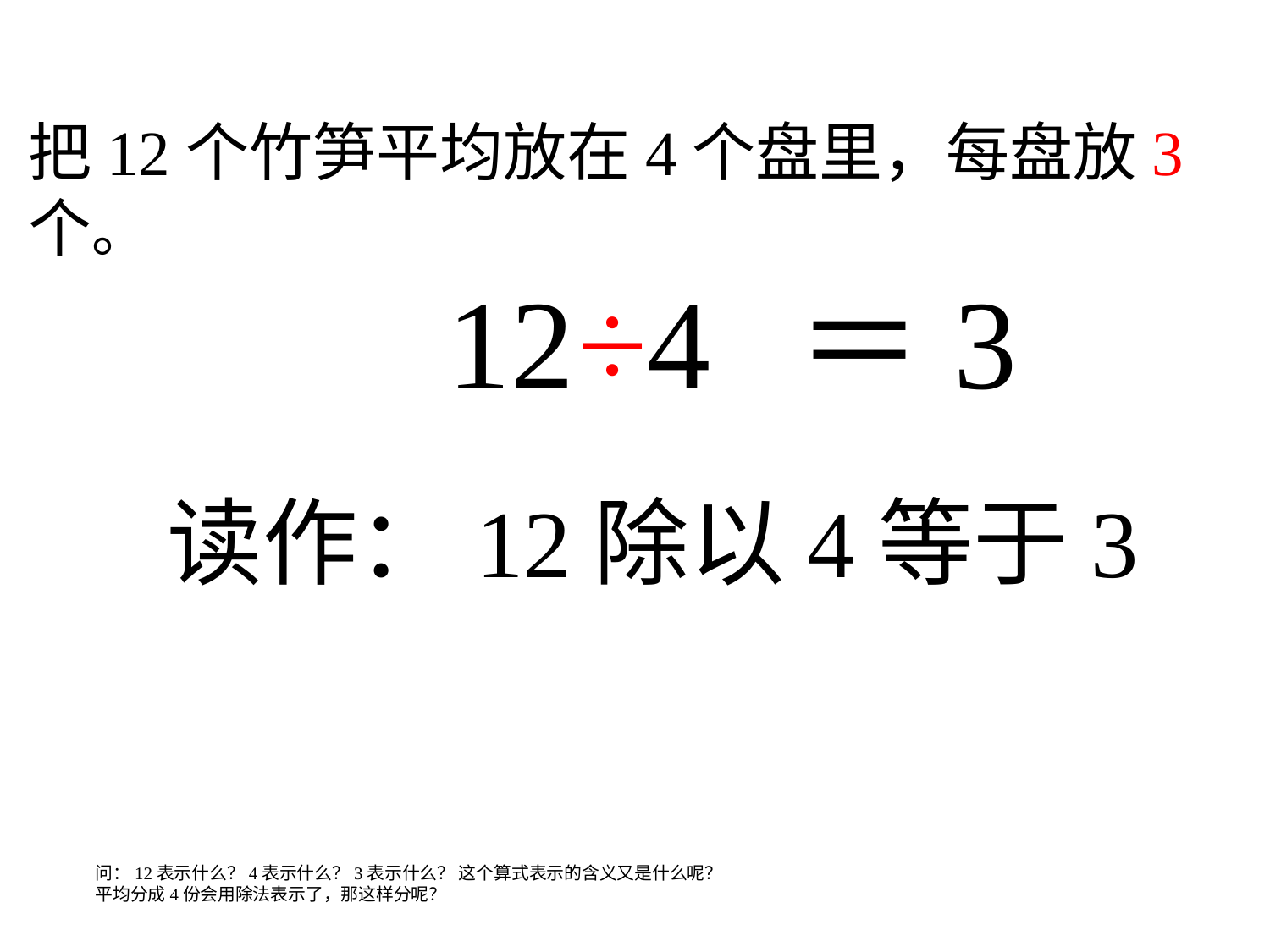

把12个竹笋平均放在4个盘里，每盘放3个。
12

÷4

＝3

读作：12除以4等于3
问：12表示什么？4表示什么？3表示什么？ 这个算式表示的含义又是什么呢？
平均分成4份会用除法表示了，那这样分呢？